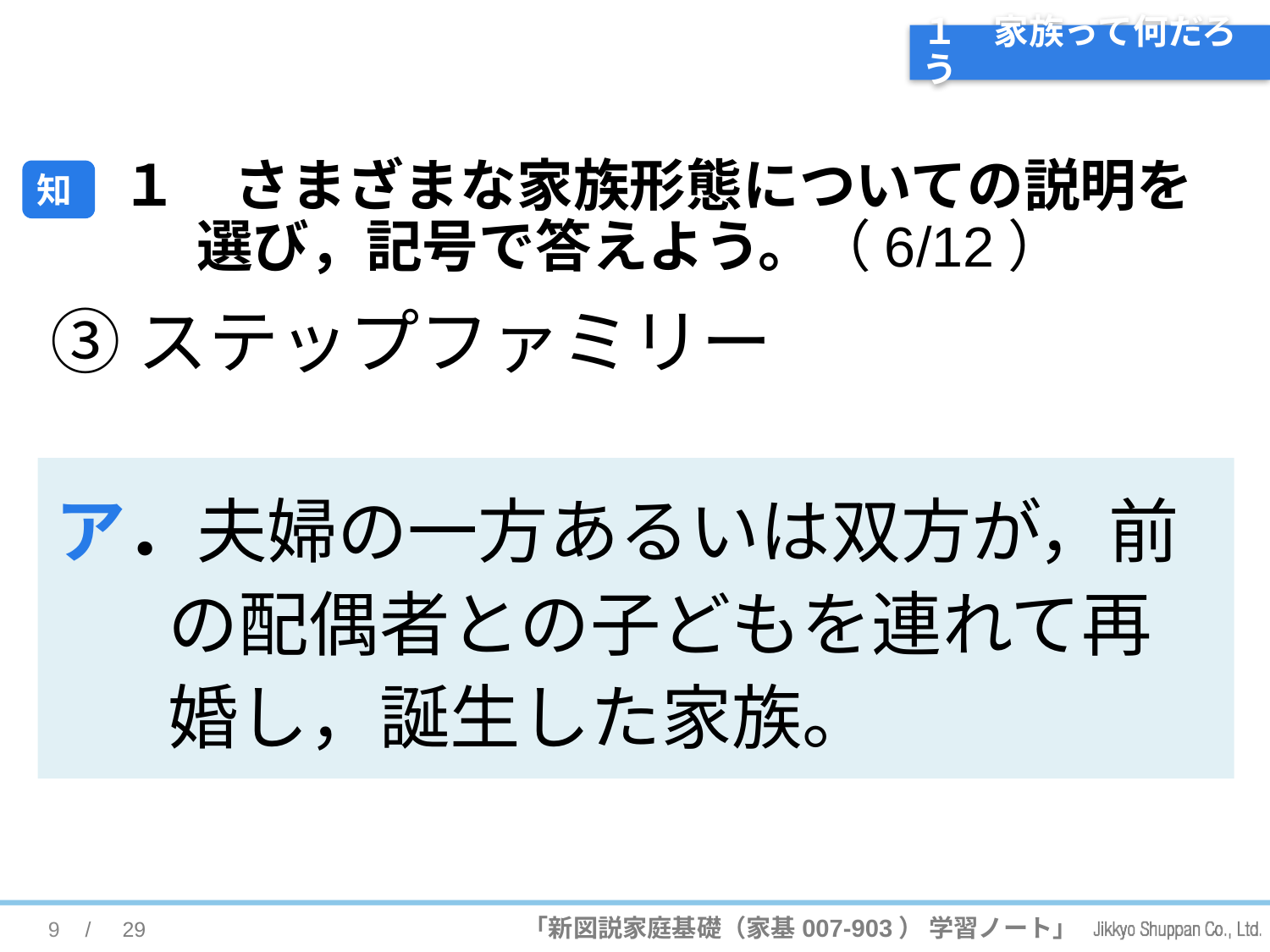

# １　家族って何だろう
知
１　さまざまな家族形態についての説明を選び，記号で答えよう。（6/12）
③ステップファミリー
ア．夫婦の一方あるいは双方が，前の配偶者との子どもを連れて再婚し，誕生した家族。
9